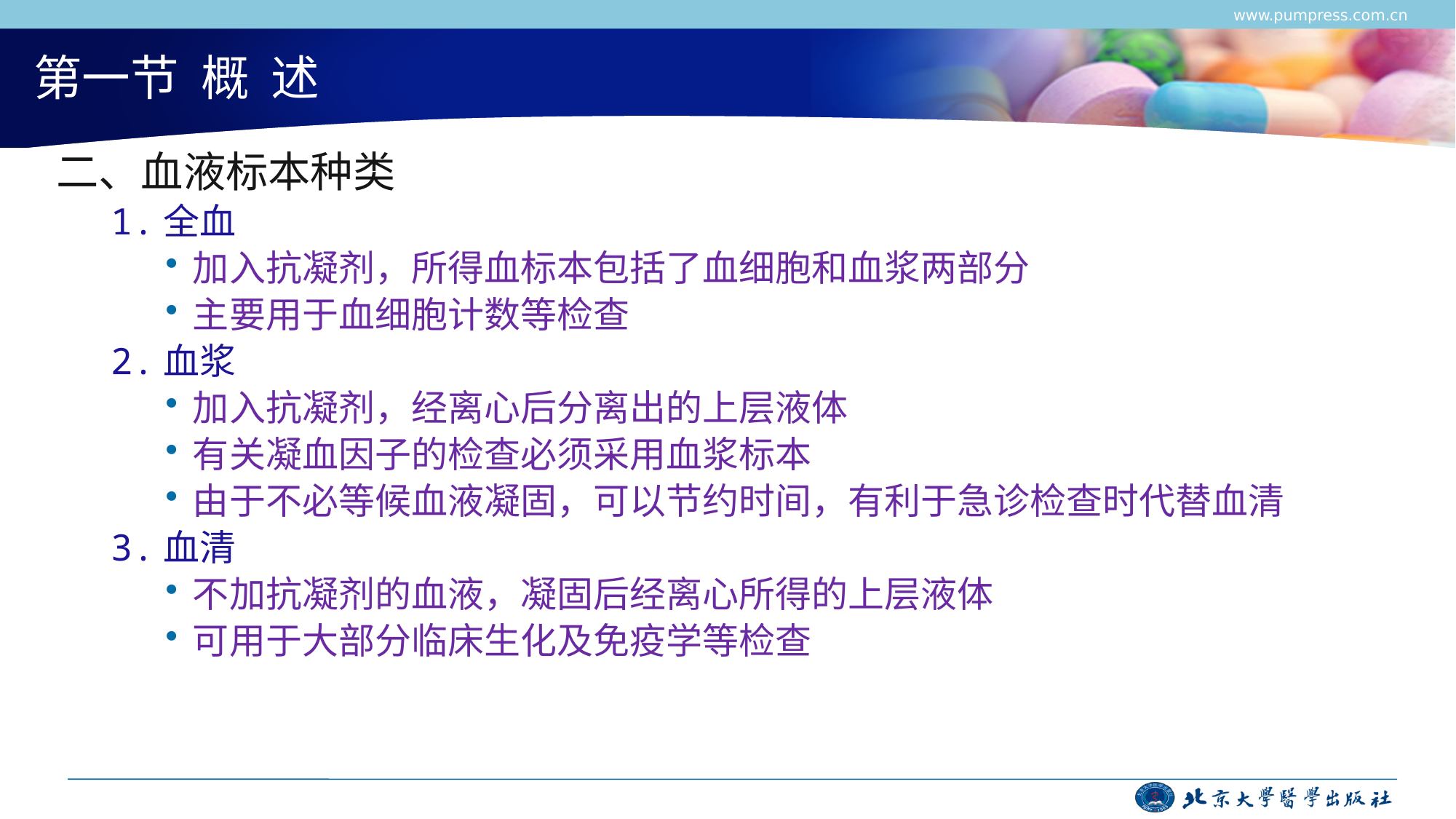

www.pumpress.com.cn
# 第一节  概  述
二、血液标本种类
1.全血
加入抗凝剂，所得血标本包括了血细胞和血浆两部分
主要用于血细胞计数等检查
2.血浆
加入抗凝剂，经离心后分离出的上层液体
有关凝血因子的检查必须采用血浆标本
由于不必等候血液凝固，可以节约时间，有利于急诊检查时代替血清
3.血清
不加抗凝剂的血液，凝固后经离心所得的上层液体
可用于大部分临床生化及免疫学等检查